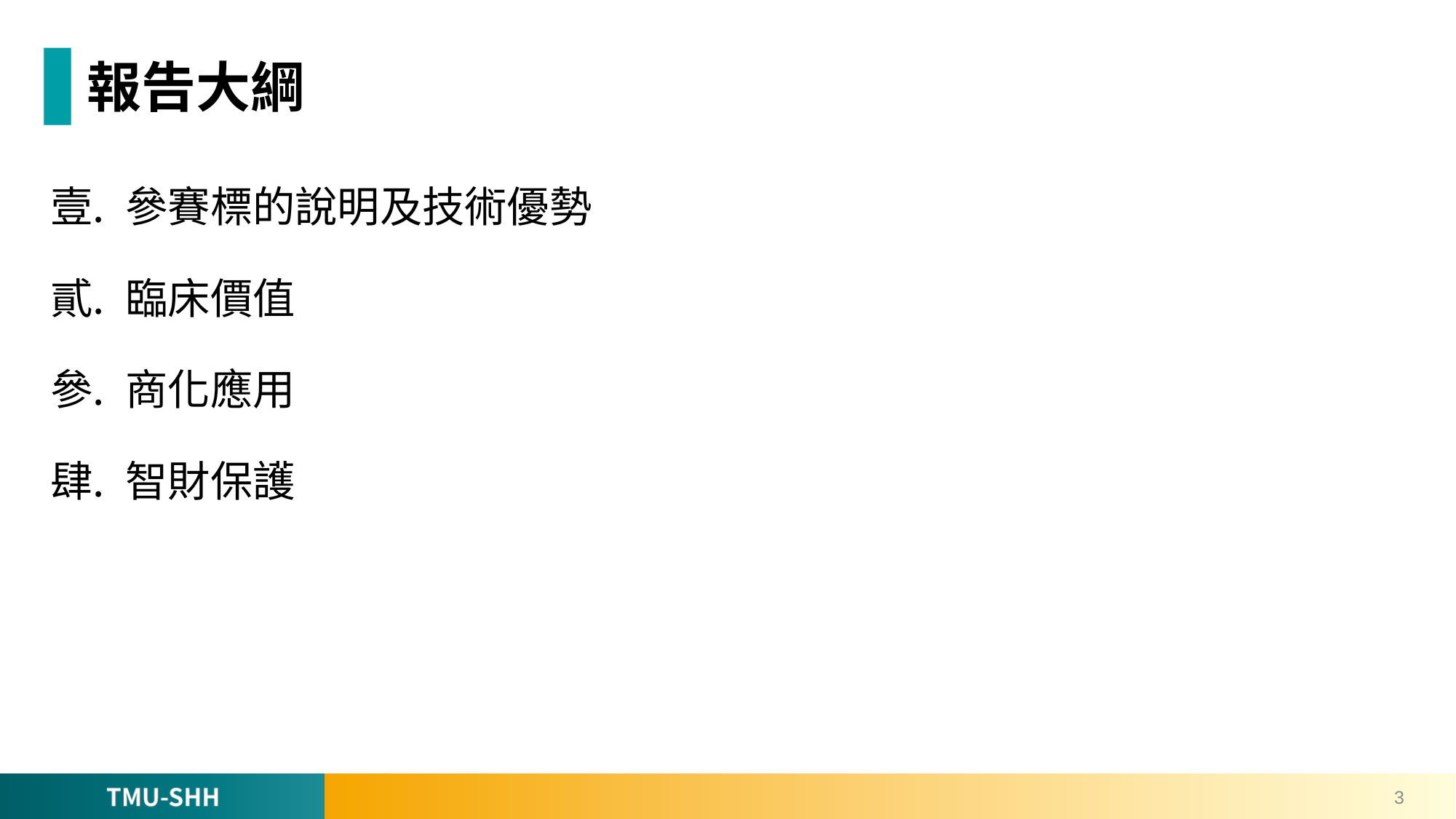

# 報告大綱
參賽標的說明及技術優勢
臨床價值
商化應用
智財保護
3